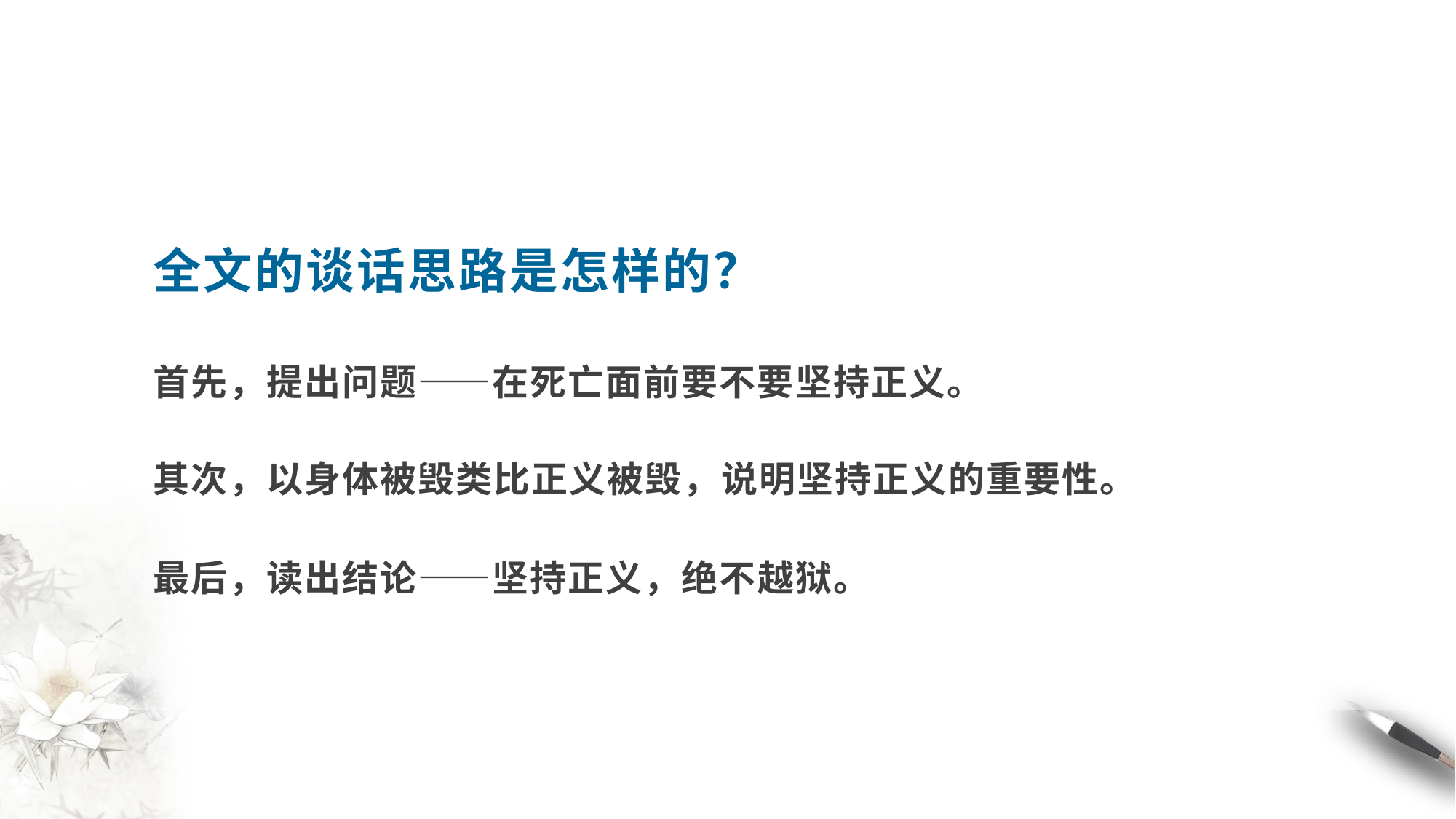

全文的谈话思路是怎样的？
首先，提出问题——在死亡面前要不要坚持正义。
其次，以身体被毁类比正义被毁，说明坚持正义的重要性。
最后，读出结论——坚持正义，绝不越狱。